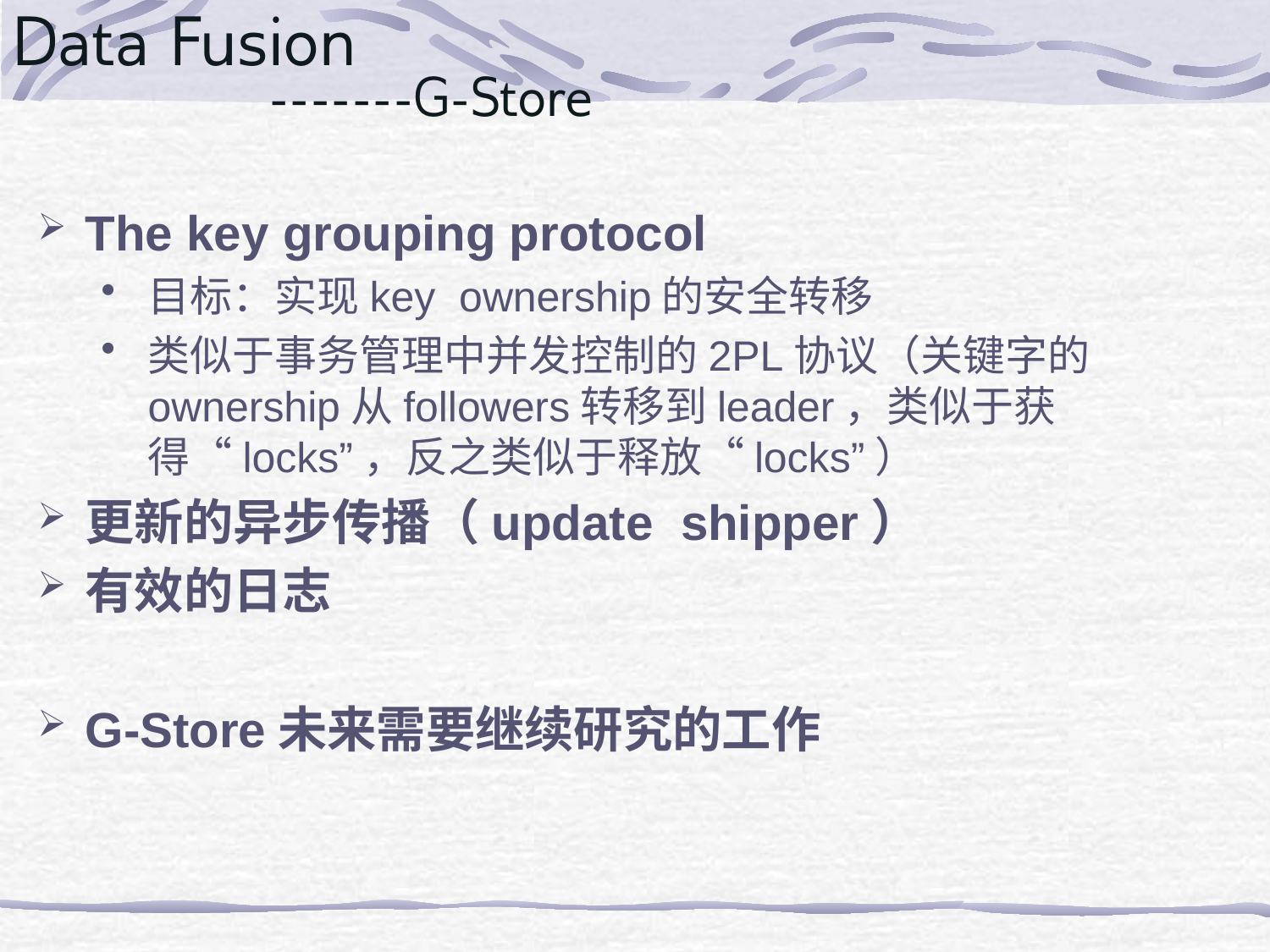

# Data Fusion -------G-Store

The key grouping protocol
目标：实现key  ownership的安全转移
类似于事务管理中并发控制的2PL协议（关键字的ownership从followers转移到leader，类似于获得“locks”，反之类似于释放“locks”）
更新的异步传播（update  shipper）
有效的日志

G-Store未来需要继续研究的工作